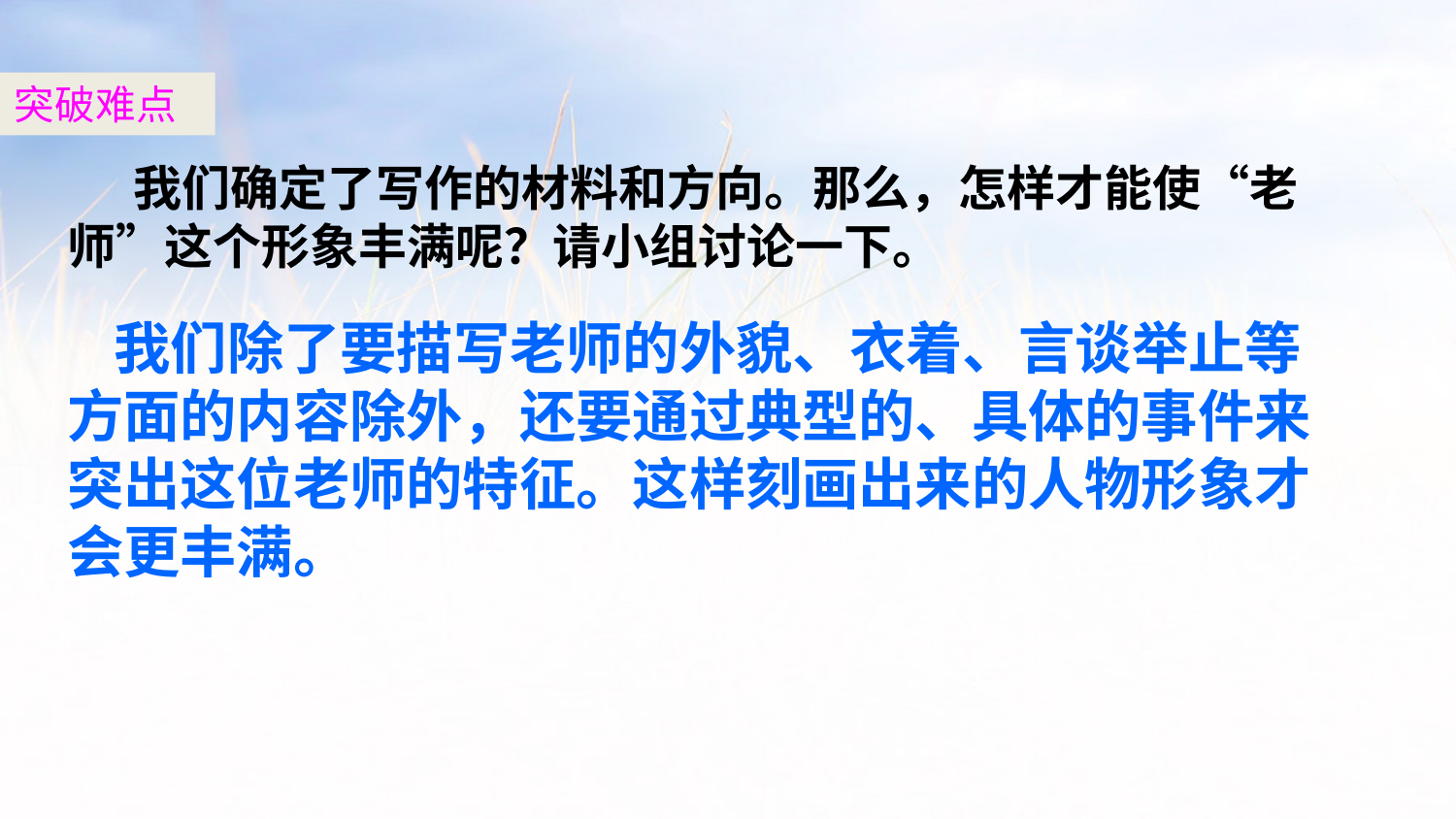

突破难点
     我们确定了写作的材料和方向。那么，怎样才能使“老师”这个形象丰满呢？请小组讨论一下。

我们除了要描写老师的外貌、衣着、言谈举止等方面的内容除外，还要通过典型的、具体的事件来突出这位老师的特征。这样刻画出来的人物形象才会更丰满。